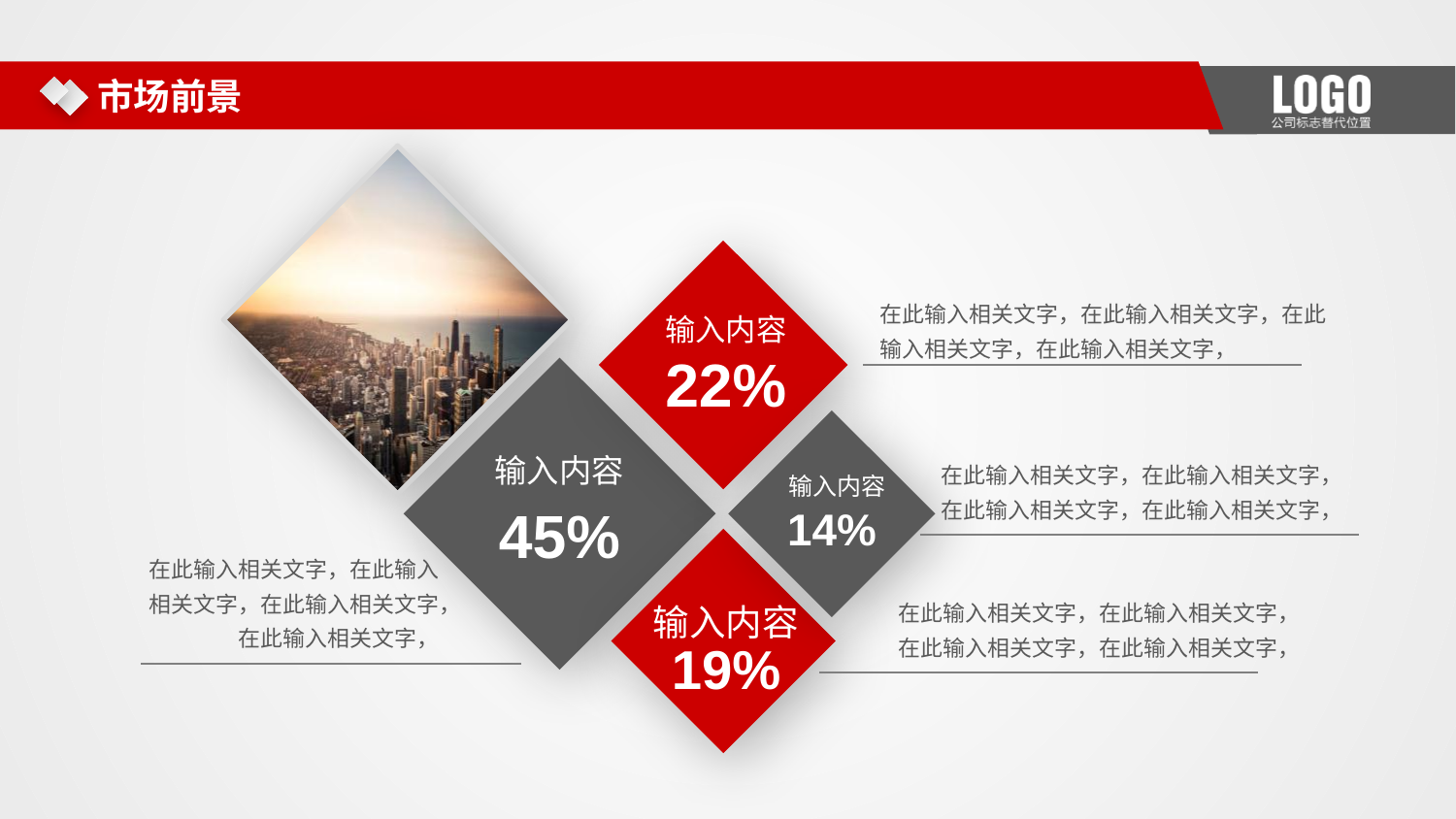

市场前景

在此输入相关文字，在此输入相关文字，在此输入相关文字，在此输入相关文字，
输入内容
22%

输入内容
在此输入相关文字，在此输入相关文字，在此输入相关文字，在此输入相关文字，
输入内容
45%
14%

在此输入相关文字，在此输入相关文字，在此输入相关文字，在此输入相关文字，
在此输入相关文字，在此输入相关文字，在此输入相关文字，在此输入相关文字，
输入内容
19%